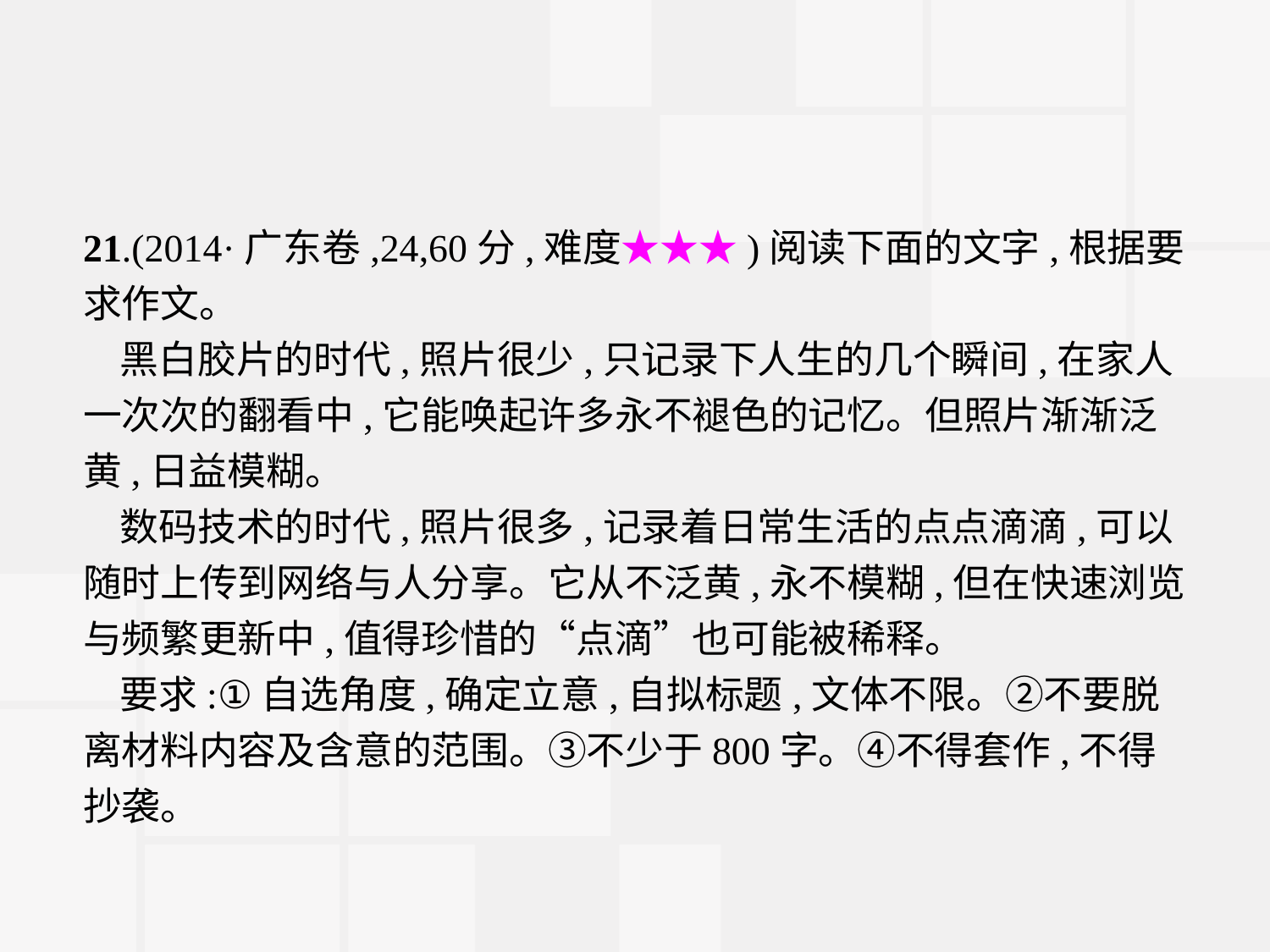

21.(2014·广东卷,24,60分,难度★★★)阅读下面的文字,根据要求作文。
黑白胶片的时代,照片很少,只记录下人生的几个瞬间,在家人一次次的翻看中,它能唤起许多永不褪色的记忆。但照片渐渐泛黄,日益模糊。
数码技术的时代,照片很多,记录着日常生活的点点滴滴,可以随时上传到网络与人分享。它从不泛黄,永不模糊,但在快速浏览与频繁更新中,值得珍惜的“点滴”也可能被稀释。
要求:①自选角度,确定立意,自拟标题,文体不限。②不要脱离材料内容及含意的范围。③不少于800字。④不得套作,不得抄袭。